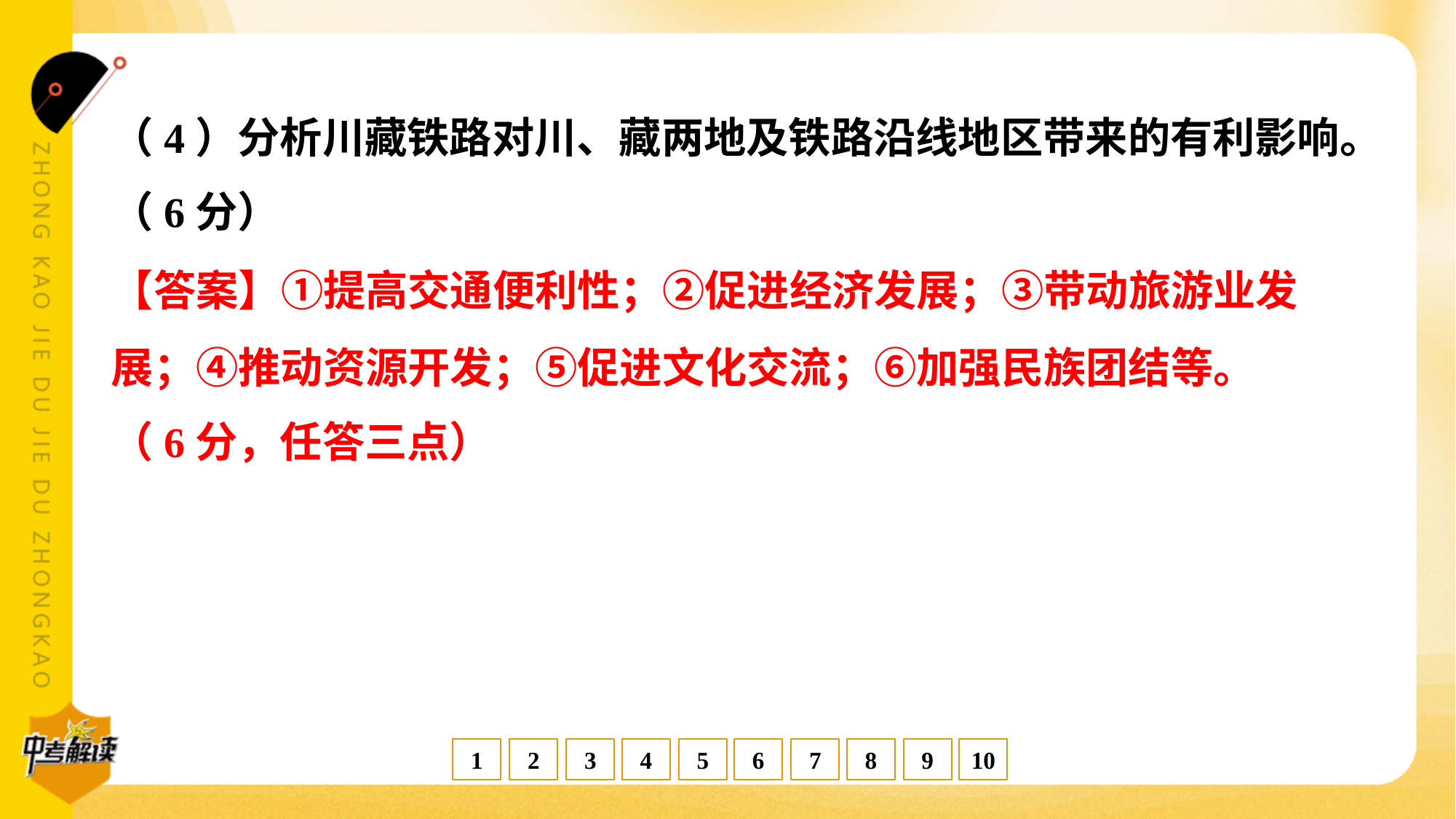

（4）分析川藏铁路对川、藏两地及铁路沿线地区带来的有利影响。
（6分）
【答案】①提高交通便利性；②促进经济发展；③带动旅游业发
展；④推动资源开发；⑤促进文化交流；⑥加强民族团结等。
（6分，任答三点）